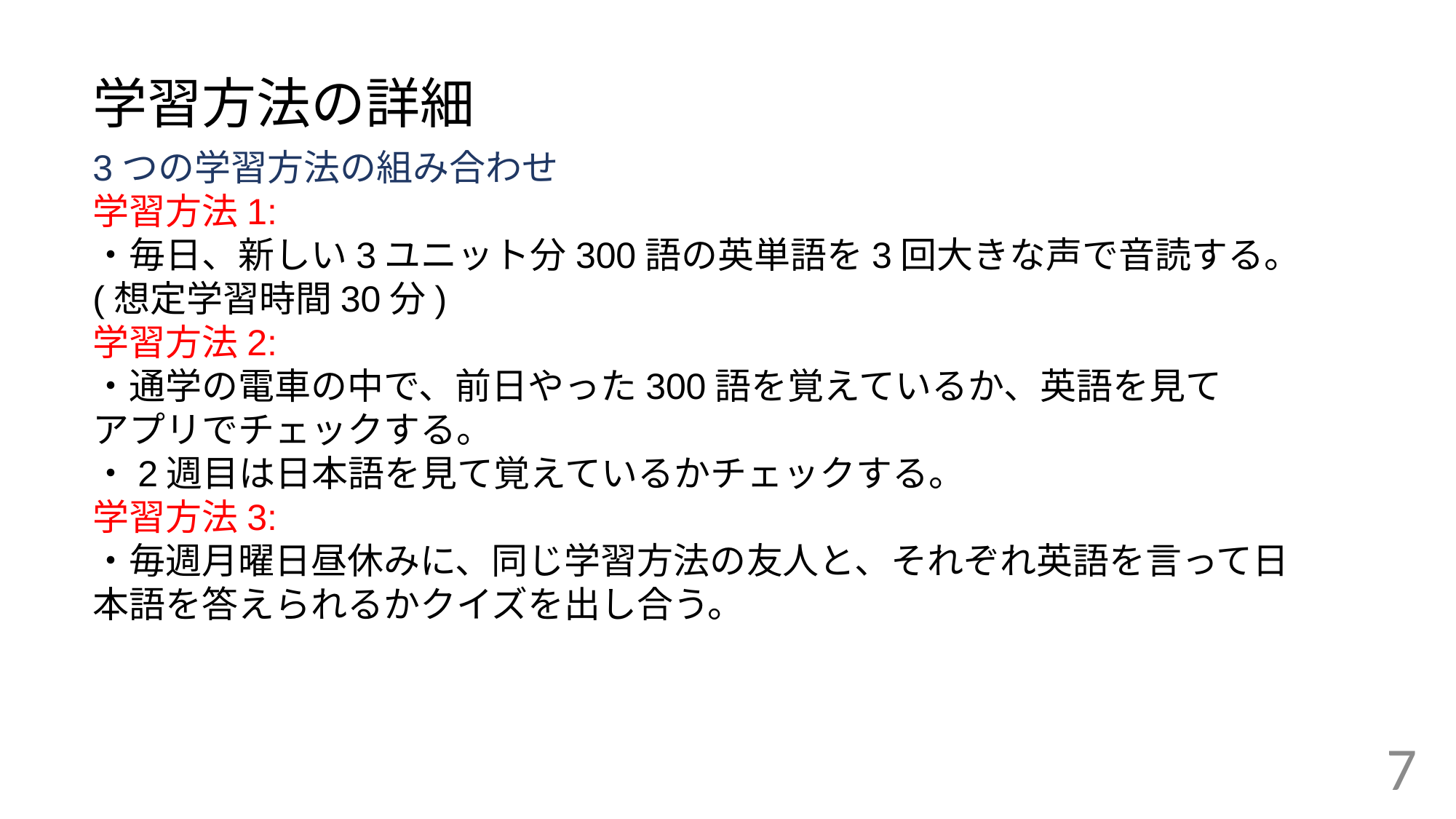

学習方法の詳細
3つの学習方法の組み合わせ
学習方法1:
・毎日、新しい3ユニット分300語の英単語を3回大きな声で音読する。
(想定学習時間30分)
学習方法2:
・通学の電車の中で、前日やった300語を覚えているか、英語を見て
アプリでチェックする。
・2週目は日本語を見て覚えているかチェックする。
学習方法3:
・毎週月曜日昼休みに、同じ学習方法の友人と、それぞれ英語を言って日本語を答えられるかクイズを出し合う。
7